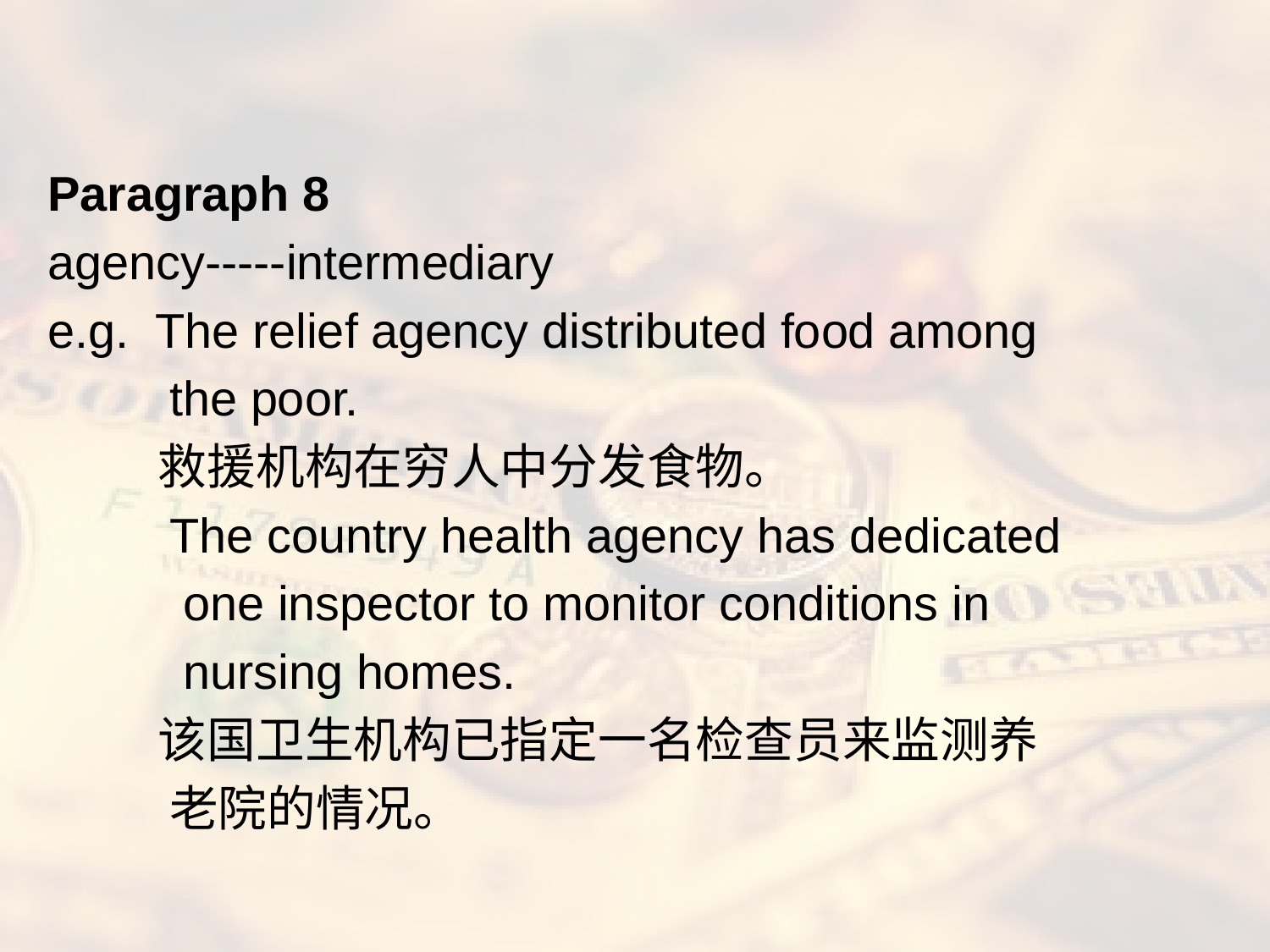

#
Paragraph 8
agency-----intermediary
e.g.  The relief agency distributed food among
         the poor.
         救援机构在穷人中分发食物。
         The country health agency has dedicated
          one inspector to monitor conditions in
          nursing homes.
         该国卫生机构已指定一名检查员来监测养
          老院的情况。